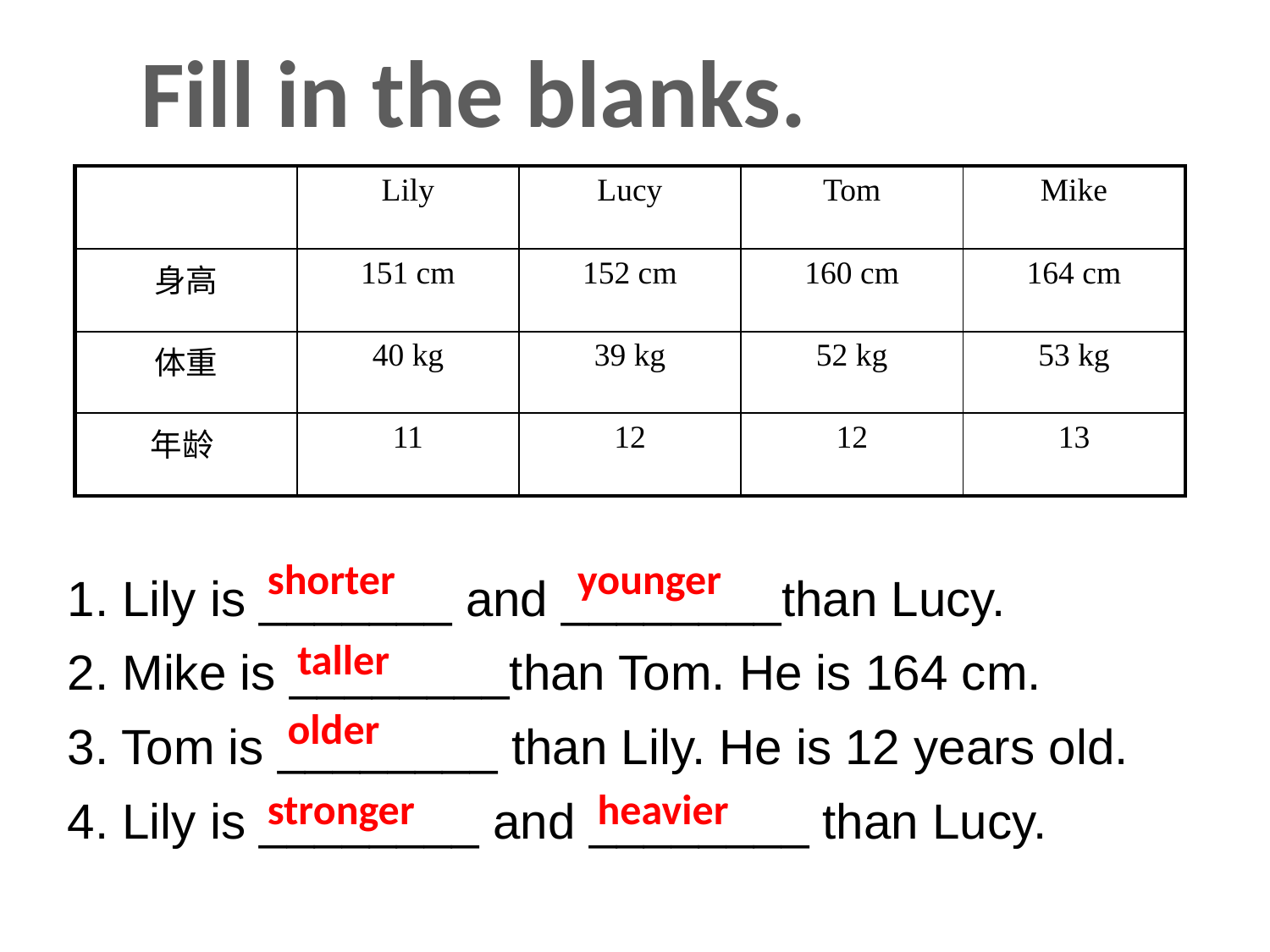

Fill in the blanks.
|  | Lily | Lucy | Tom | Mike |
| --- | --- | --- | --- | --- |
| 身高 | 151 cm | 152 cm | 160 cm | 164 cm |
| 体重 | 40 kg | 39 kg | 52 kg | 53 kg |
| 年龄 | 11 | 12 | 12 | 13 |
1. Lily is _______ and ________than Lucy.
2. Mike is ________than Tom. He is 164 cm.
3. Tom is ________ than Lily. He is 12 years old.
4. Lily is ________ and ________ than Lucy.
shorter
younger
taller
older
stronger
heavier